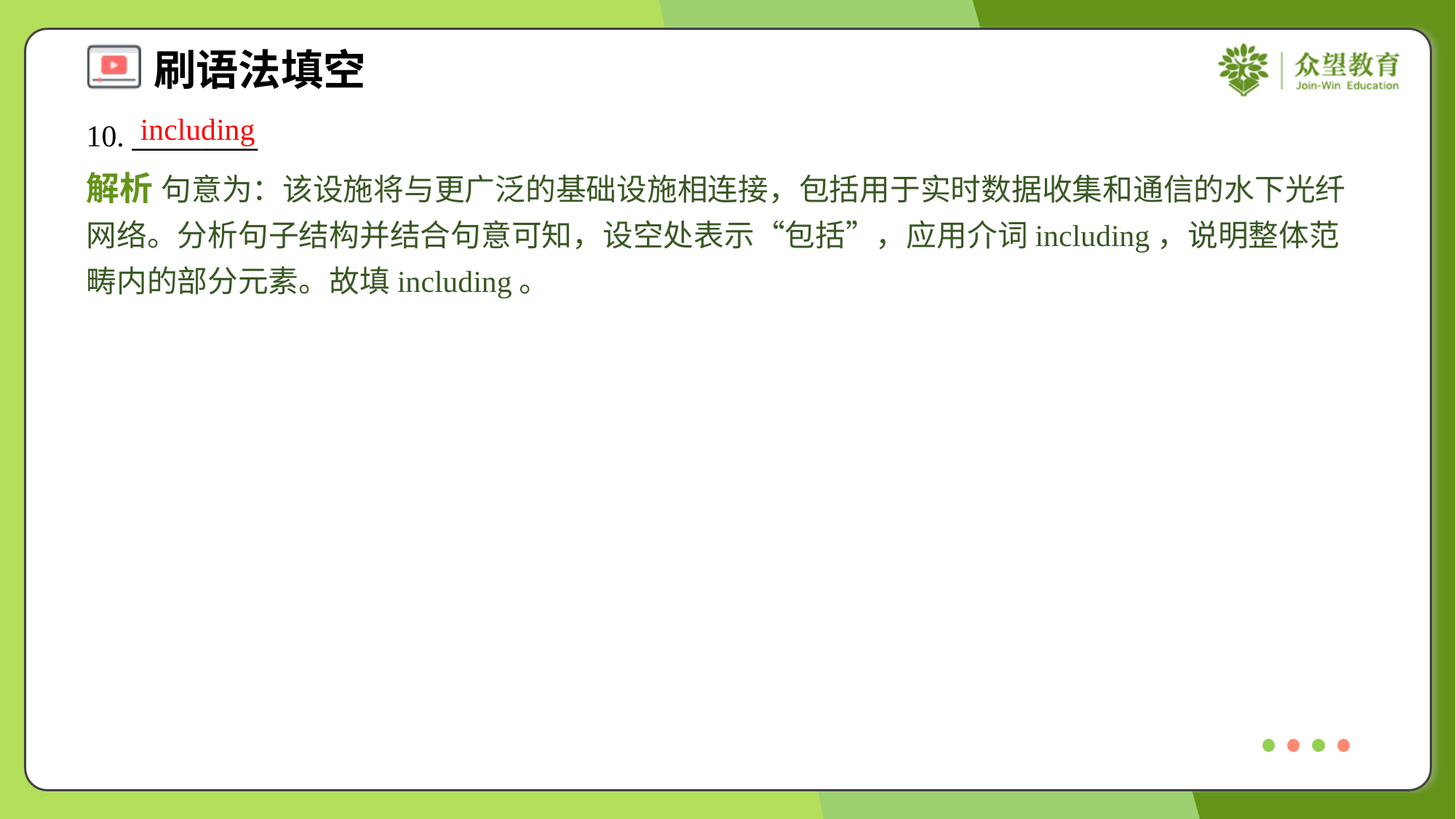

including
10. _________
解析 句意为：该设施将与更广泛的基础设施相连接，包括用于实时数据收集和通信的水下光纤网络。分析句子结构并结合句意可知，设空处表示“包括”，应用介词including，说明整体范畴内的部分元素。故填including。